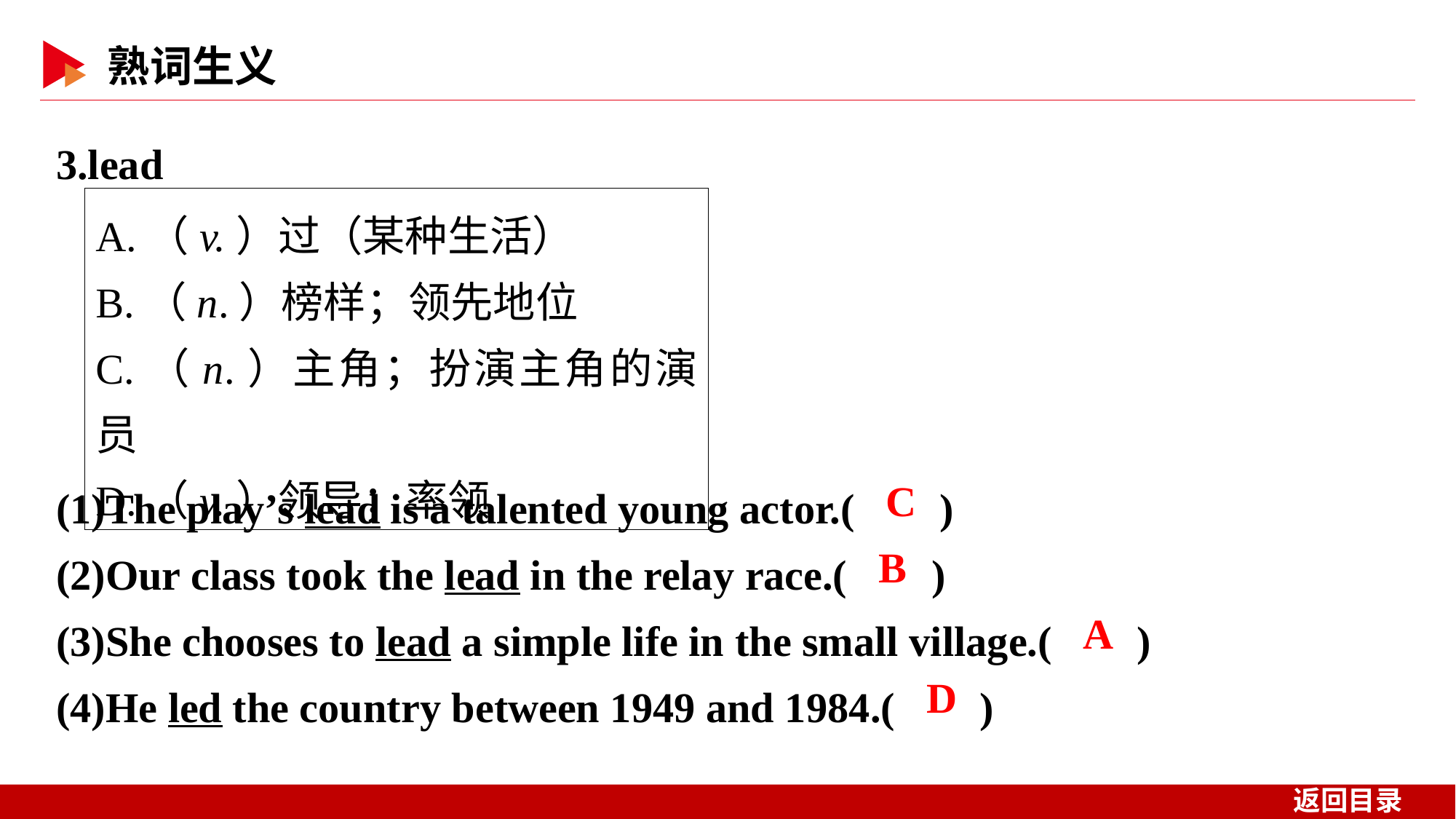

3.lead
A.（v.）过（某种生活）
B.（n.）榜样；领先地位
C.（n.）主角；扮演主角的演员
D.（v.）领导；率领
(1)The play’s lead is a talented young actor.(        )
(2)Our class took the lead in the relay race.(        )
(3)She chooses to lead a simple life in the small village.(        )
(4)He led the country between 1949 and 1984.(        )
   C
   B
   A
   D